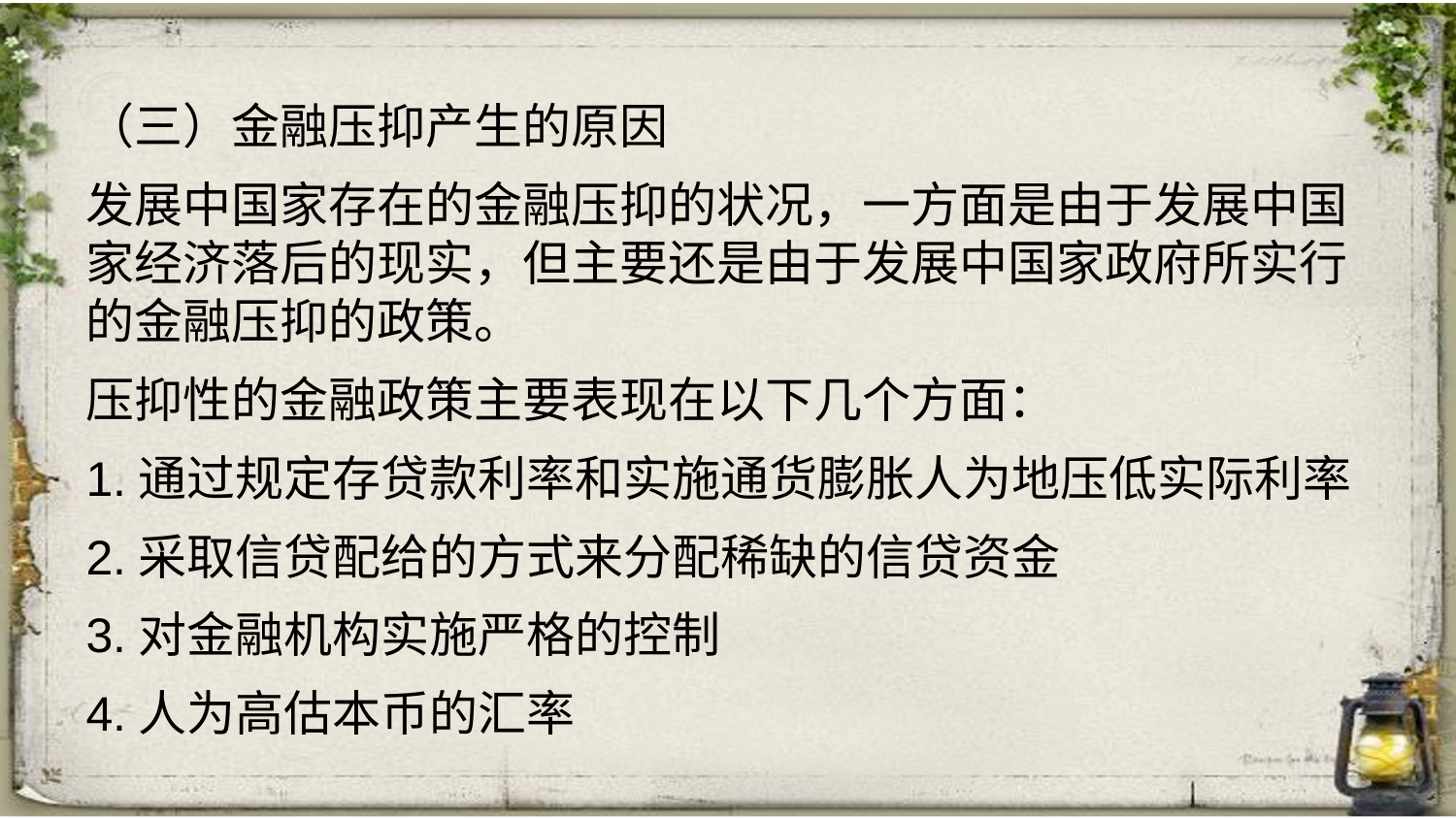

（三）金融压抑产生的原因
发展中国家存在的金融压抑的状况，一方面是由于发展中国家经济落后的现实，但主要还是由于发展中国家政府所实行的金融压抑的政策。
压抑性的金融政策主要表现在以下几个方面：
1.通过规定存贷款利率和实施通货膨胀人为地压低实际利率
2.采取信贷配给的方式来分配稀缺的信贷资金
3.对金融机构实施严格的控制
4.人为高估本币的汇率